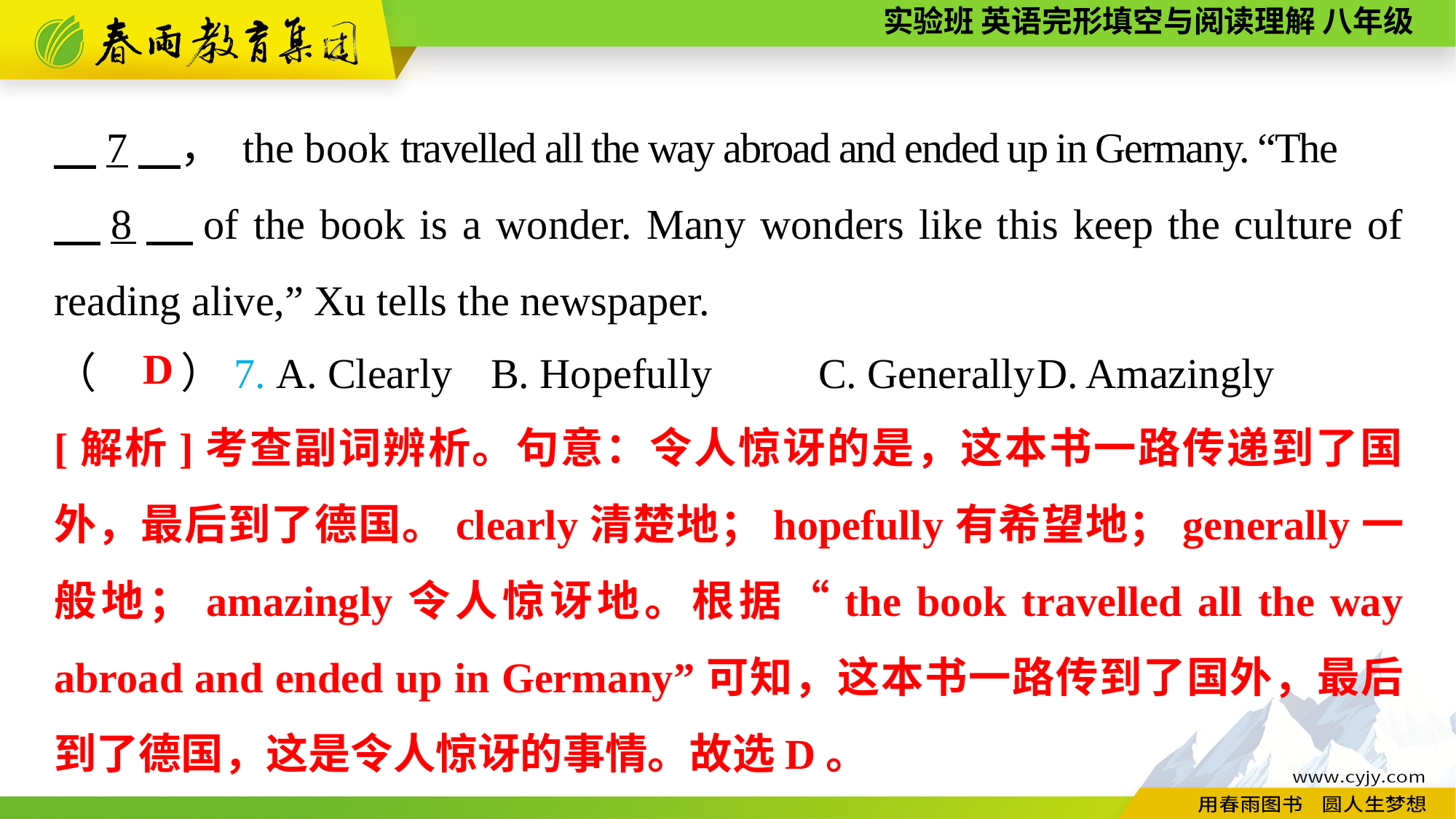

7　， the book travelled all the way abroad and ended up in Germany. “The
　8，of the book is a wonder. Many wonders like this keep the culture of reading alive,” Xu tells the newspaper.
（　　）7. A. Clearly	B. Hopefully	C. Generally	D. Amazingly
D
[解析]考查副词辨析。句意：令人惊讶的是，这本书一路传递到了国外，最后到了德国。clearly清楚地；hopefully有希望地；generally一般地；amazingly令人惊讶地。根据“the book travelled all the way abroad and ended up in Germany”可知，这本书一路传到了国外，最后到了德国，这是令人惊讶的事情。故选D。